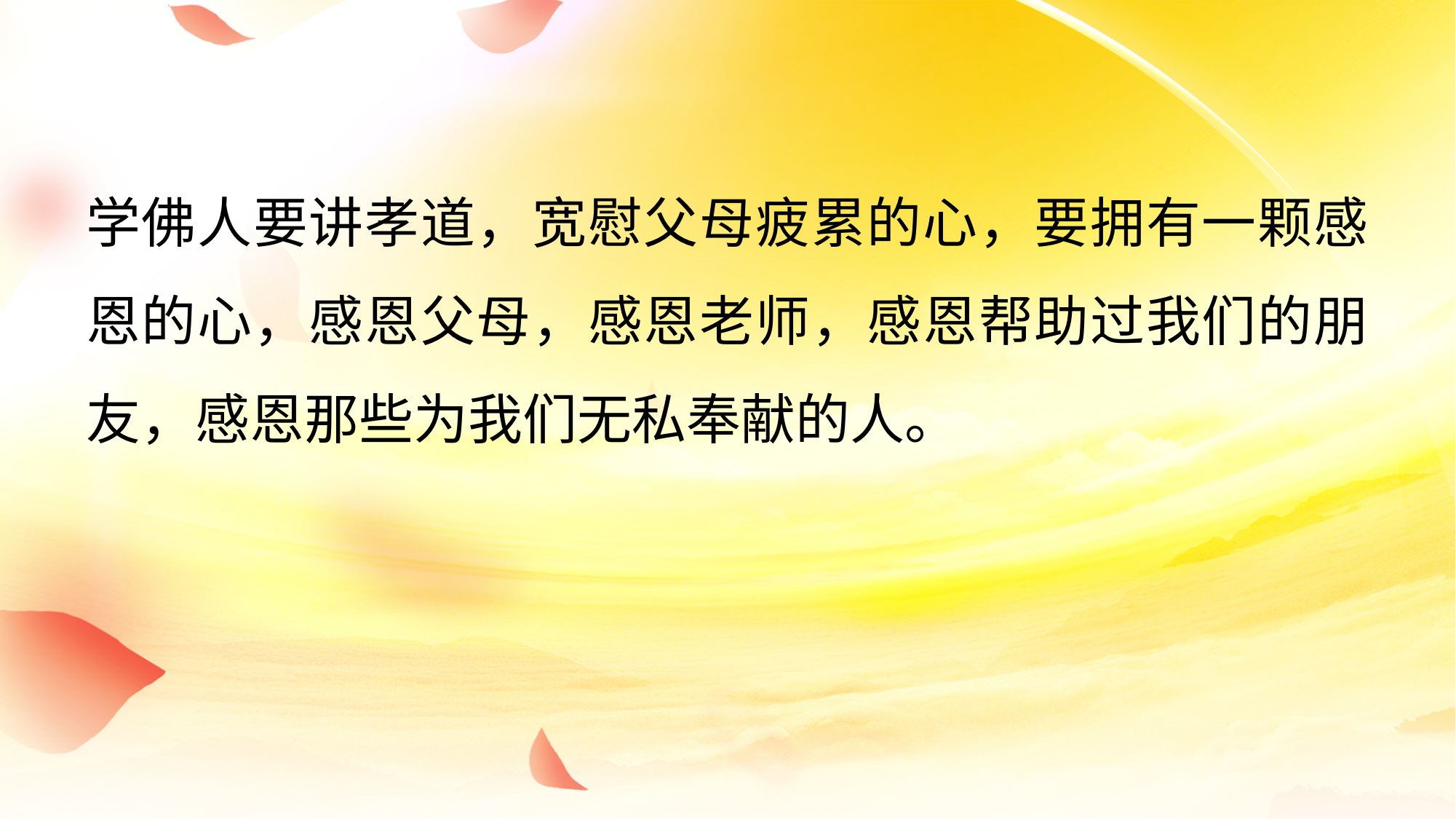

学佛人要讲孝道，宽慰父母疲累的心，要拥有一颗感恩的心，感恩父母，感恩老师，感恩帮助过我们的朋友，感恩那些为我们无私奉献的人。